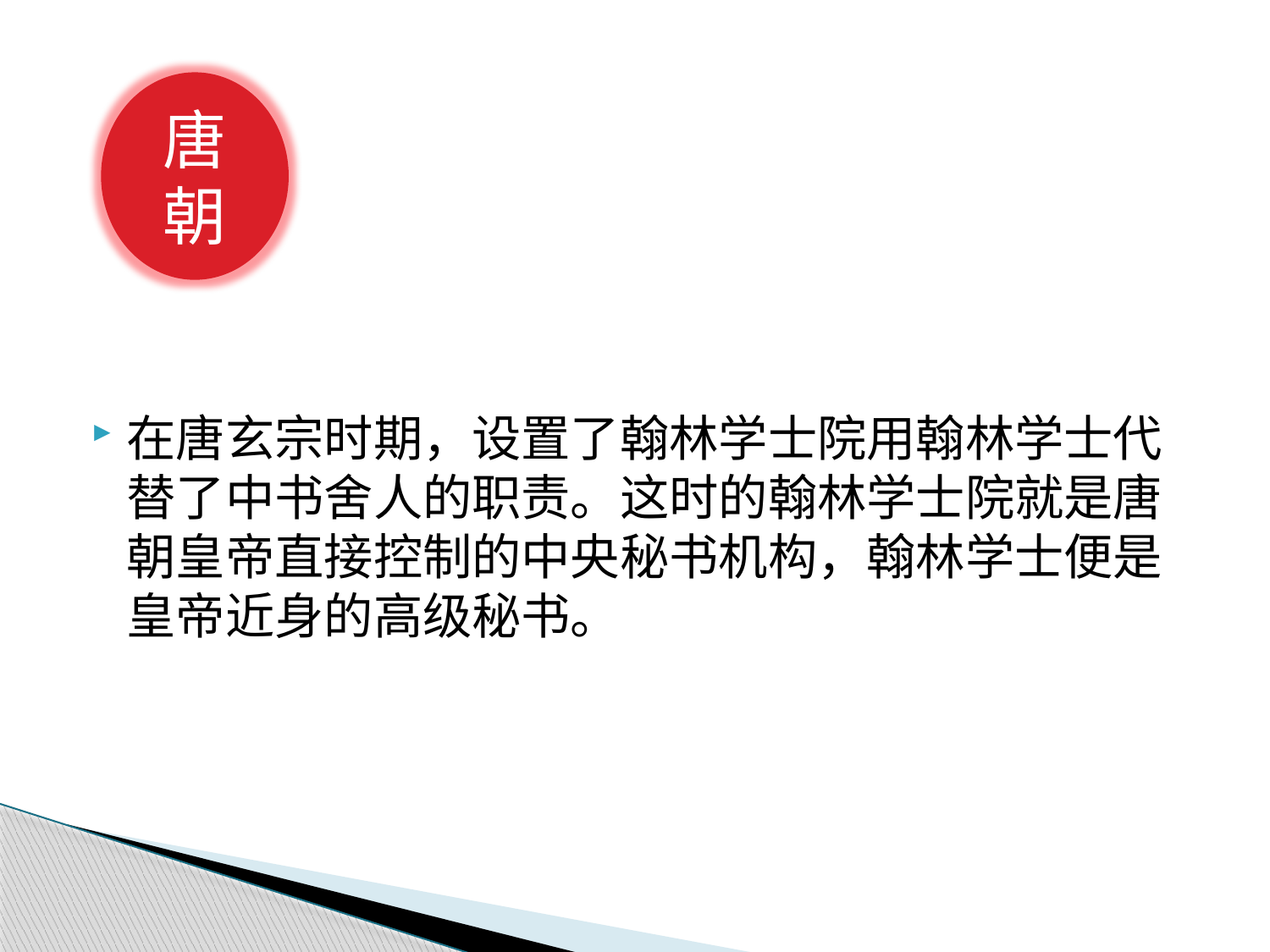

唐朝

在唐玄宗时期，设置了翰林学士院用翰林学士代替了中书舍人的职责。这时的翰林学士院就是唐朝皇帝直接控制的中央秘书机构，翰林学士便是皇帝近身的高级秘书。